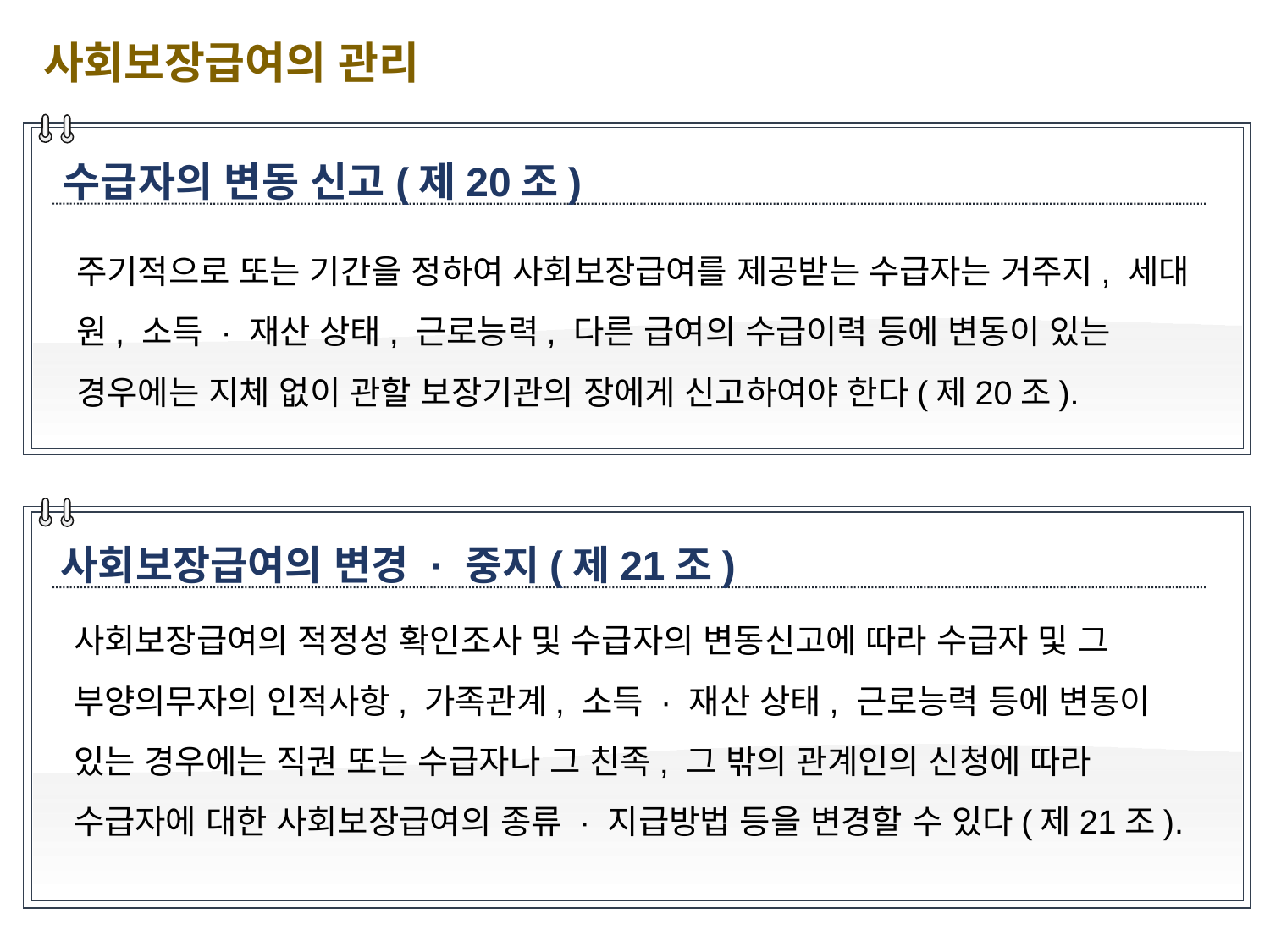

사회보장급여의 관리

수급자의 변동 신고(제20조)

주기적으로 또는 기간을 정하여 사회보장급여를 제공받는 수급자는 거주지, 세대원, 소득 · 재산 상태, 근로능력, 다른 급여의 수급이력 등에 변동이 있는 경우에는 지체 없이 관할 보장기관의 장에게 신고하여야 한다(제20조).

사회보장급여의 변경 · 중지(제21조)

사회보장급여의 적정성 확인조사 및 수급자의 변동신고에 따라 수급자 및 그 부양의무자의 인적사항, 가족관계, 소득 · 재산 상태, 근로능력 등에 변동이 있는 경우에는 직권 또는 수급자나 그 친족, 그 밖의 관계인의 신청에 따라 수급자에 대한 사회보장급여의 종류 · 지급방법 등을 변경할 수 있다(제21조).